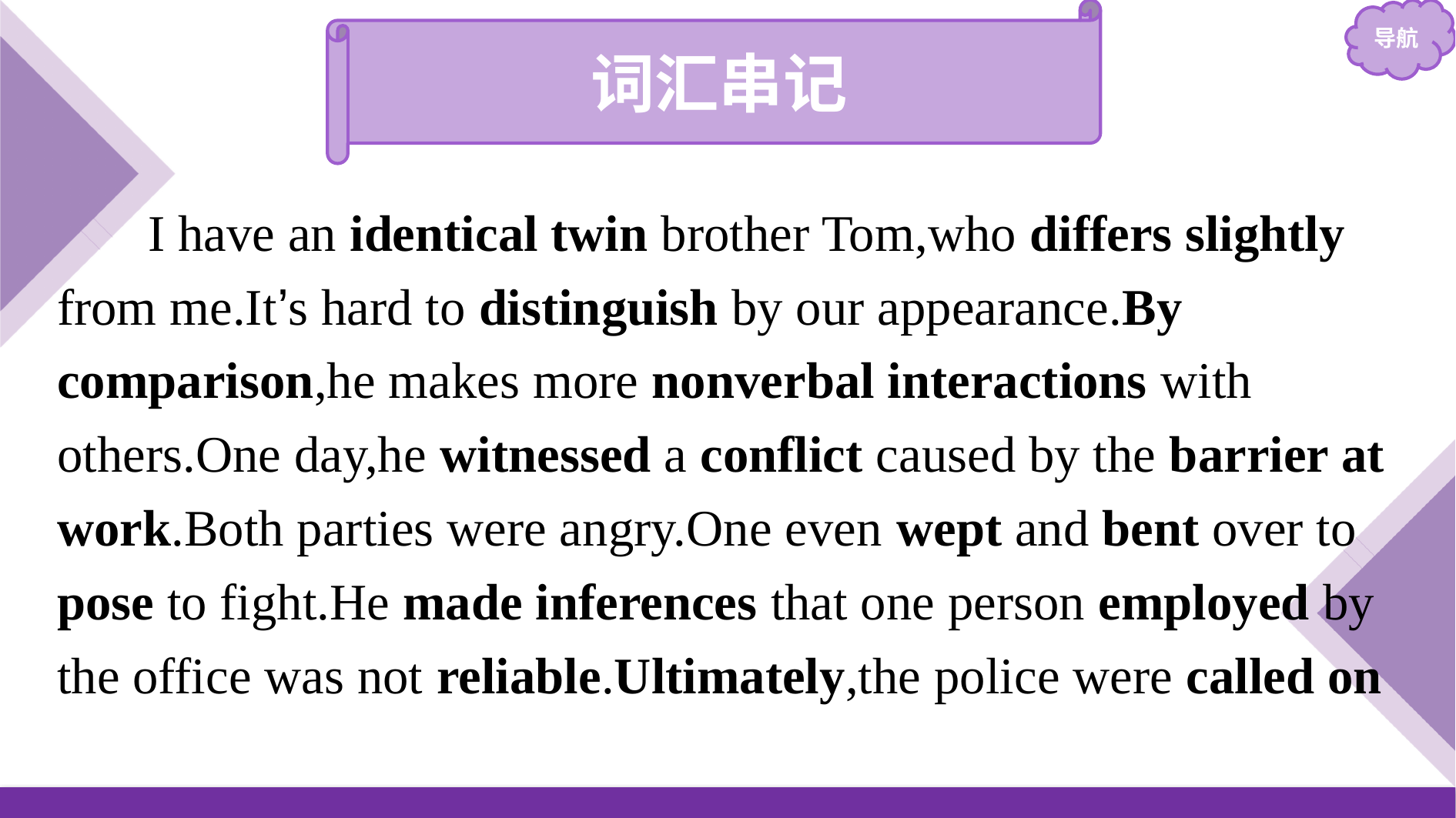

词汇串记
I have an identical twin brother Tom,who differs slightly from me.It’s hard to distinguish by our appearance.By comparison,he makes more nonverbal interactions with others.One day,he witnessed a conflict caused by the barrier at work.Both parties were angry.One even wept and bent over to pose to fight.He made inferences that one person employed by the office was not reliable.Ultimately,the police were called on